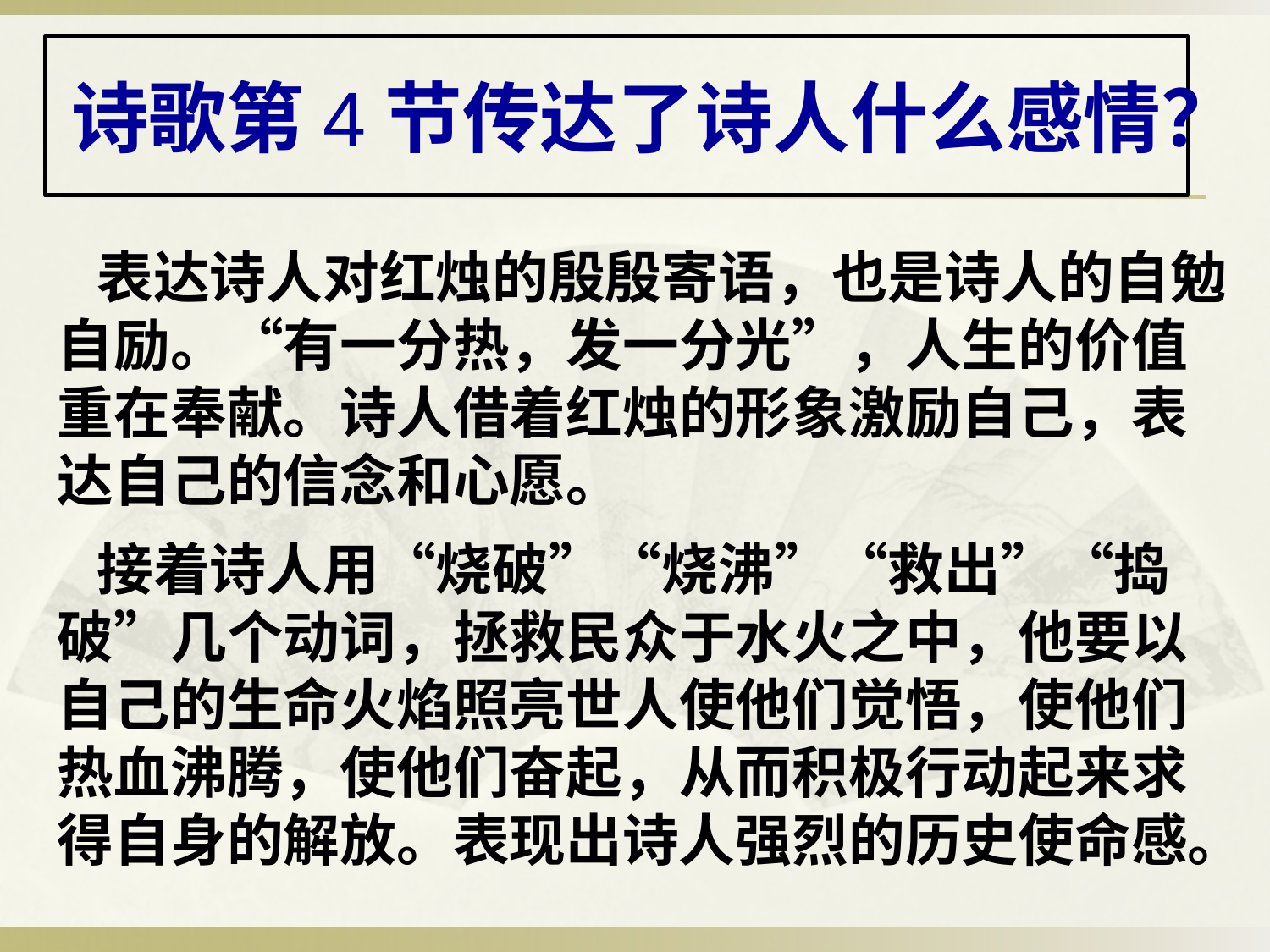

诗歌第4节传达了诗人什么感情？
  表达诗人对红烛的殷殷寄语，也是诗人的自勉自励。“有一分热，发一分光”，人生的价值重在奉献。诗人借着红烛的形象激励自己，表达自己的信念和心愿。
  接着诗人用“烧破”“烧沸”“救出”“捣破”几个动词，拯救民众于水火之中，他要以自己的生命火焰照亮世人使他们觉悟，使他们热血沸腾，使他们奋起，从而积极行动起来求得自身的解放。表现出诗人强烈的历史使命感。